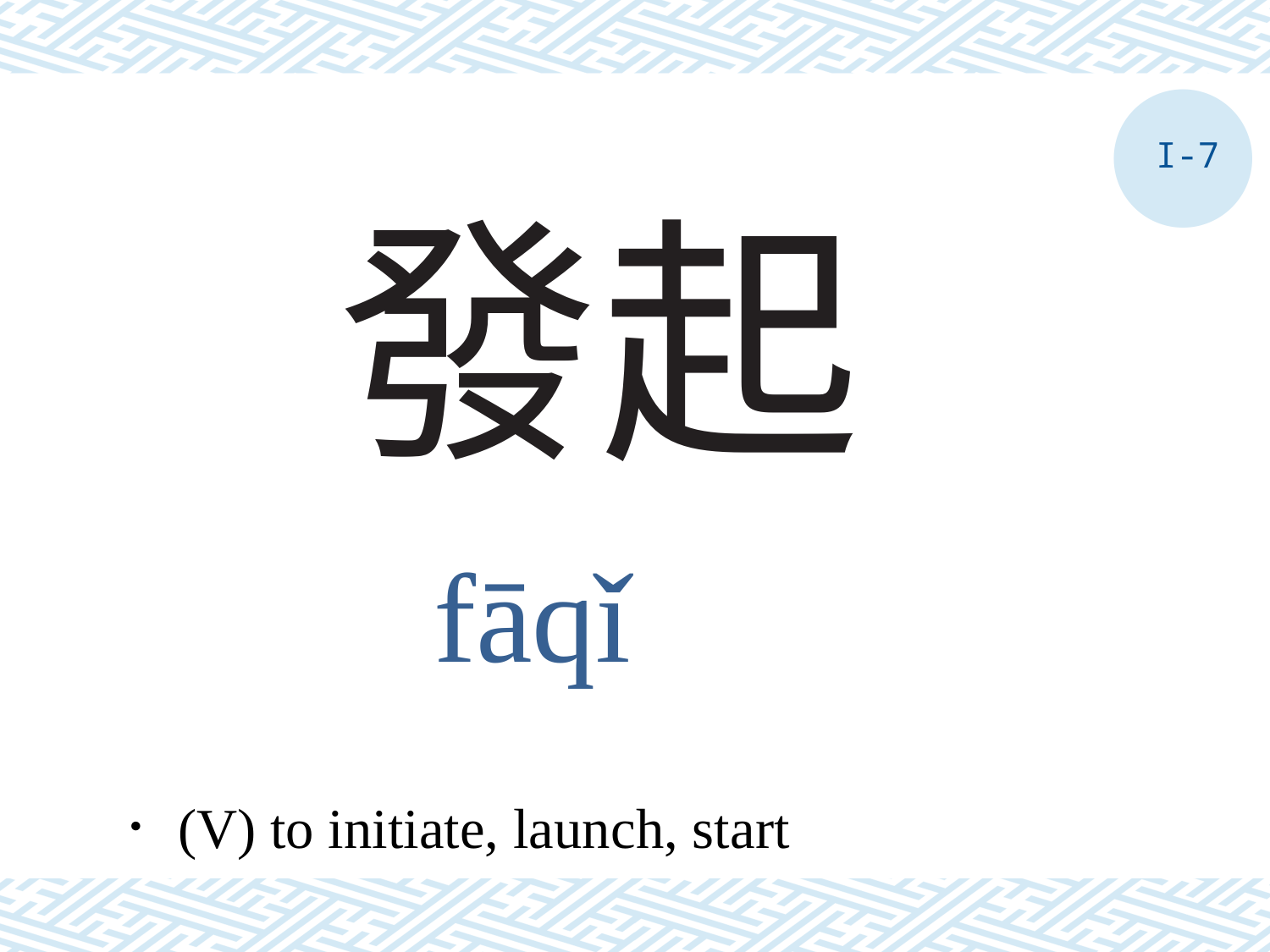

I-7

# 發起
fāqǐ
．(V) to initiate, launch, start